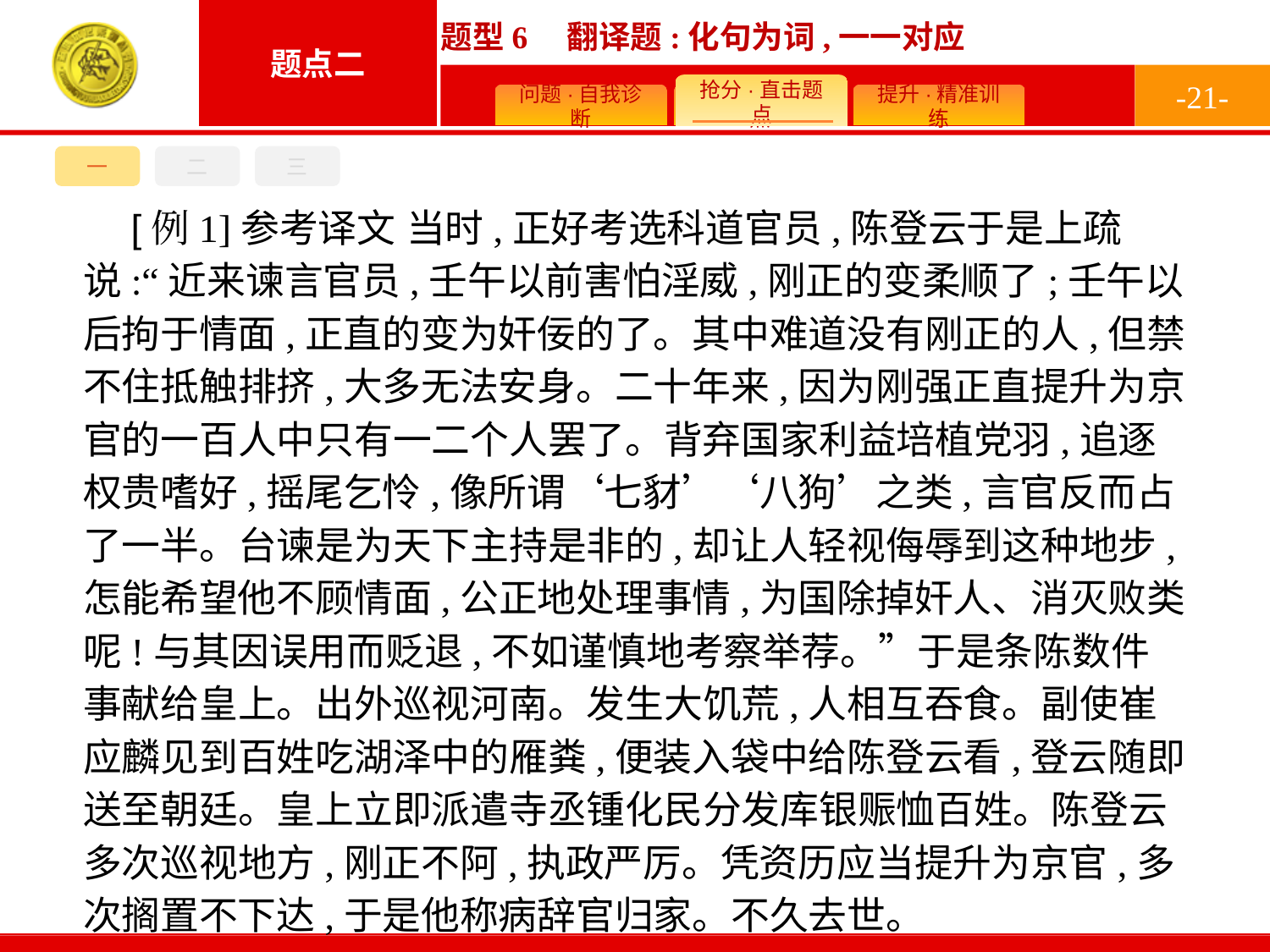

-21-
一
二
三
 [例1]参考译文 当时,正好考选科道官员,陈登云于是上疏说:“近来谏言官员,壬午以前害怕淫威,刚正的变柔顺了;壬午以后拘于情面,正直的变为奸佞的了。其中难道没有刚正的人,但禁不住抵触排挤,大多无法安身。二十年来,因为刚强正直提升为京官的一百人中只有一二个人罢了。背弃国家利益培植党羽,追逐权贵嗜好,摇尾乞怜,像所谓‘七豺’‘八狗’之类,言官反而占了一半。台谏是为天下主持是非的,却让人轻视侮辱到这种地步,怎能希望他不顾情面,公正地处理事情,为国除掉奸人、消灭败类呢!与其因误用而贬退,不如谨慎地考察举荐。”于是条陈数件事献给皇上。出外巡视河南。发生大饥荒,人相互吞食。副使崔应麟见到百姓吃湖泽中的雁粪,便装入袋中给陈登云看,登云随即送至朝廷。皇上立即派遣寺丞锺化民分发库银赈恤百姓。陈登云多次巡视地方,刚正不阿,执政严厉。凭资历应当提升为京官,多次搁置不下达,于是他称病辞官归家。不久去世。